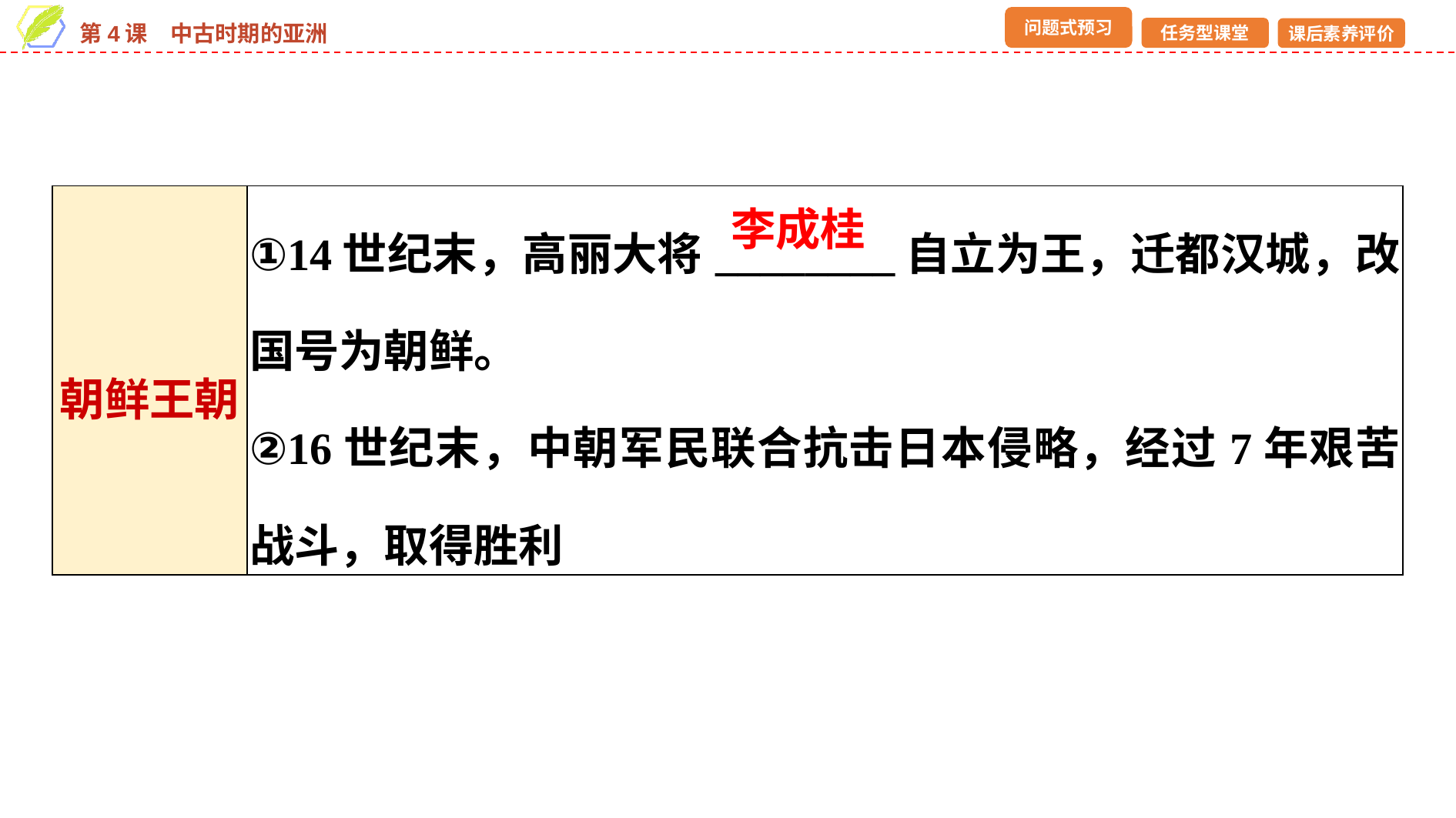

| 朝鲜王朝 | ①14世纪末，高丽大将\_\_\_\_\_\_\_\_自立为王，迁都汉城，改国号为朝鲜。 ②16世纪末，中朝军民联合抗击日本侵略，经过7年艰苦战斗，取得胜利 |
| --- | --- |
李成桂